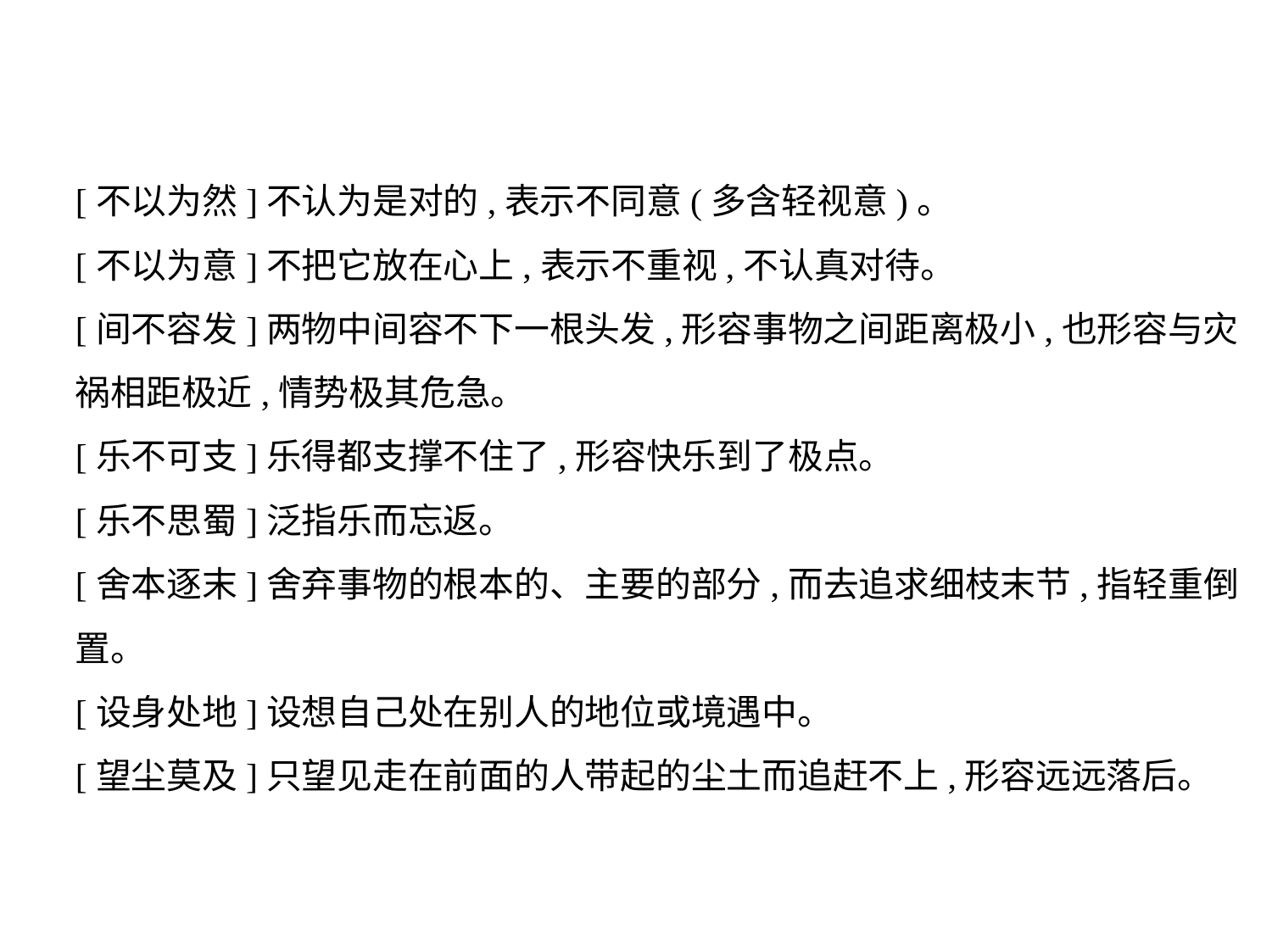

[不以为然]不认为是对的,表示不同意(多含轻视意)。
[不以为意]不把它放在心上,表示不重视,不认真对待。
[间不容发]两物中间容不下一根头发,形容事物之间距离极小,也形容与灾
祸相距极近,情势极其危急。
[乐不可支]乐得都支撑不住了,形容快乐到了极点。
[乐不思蜀]泛指乐而忘返。
[舍本逐末]舍弃事物的根本的、主要的部分,而去追求细枝末节,指轻重倒
置。
[设身处地]设想自己处在别人的地位或境遇中。
[望尘莫及]只望见走在前面的人带起的尘土而追赶不上,形容远远落后。